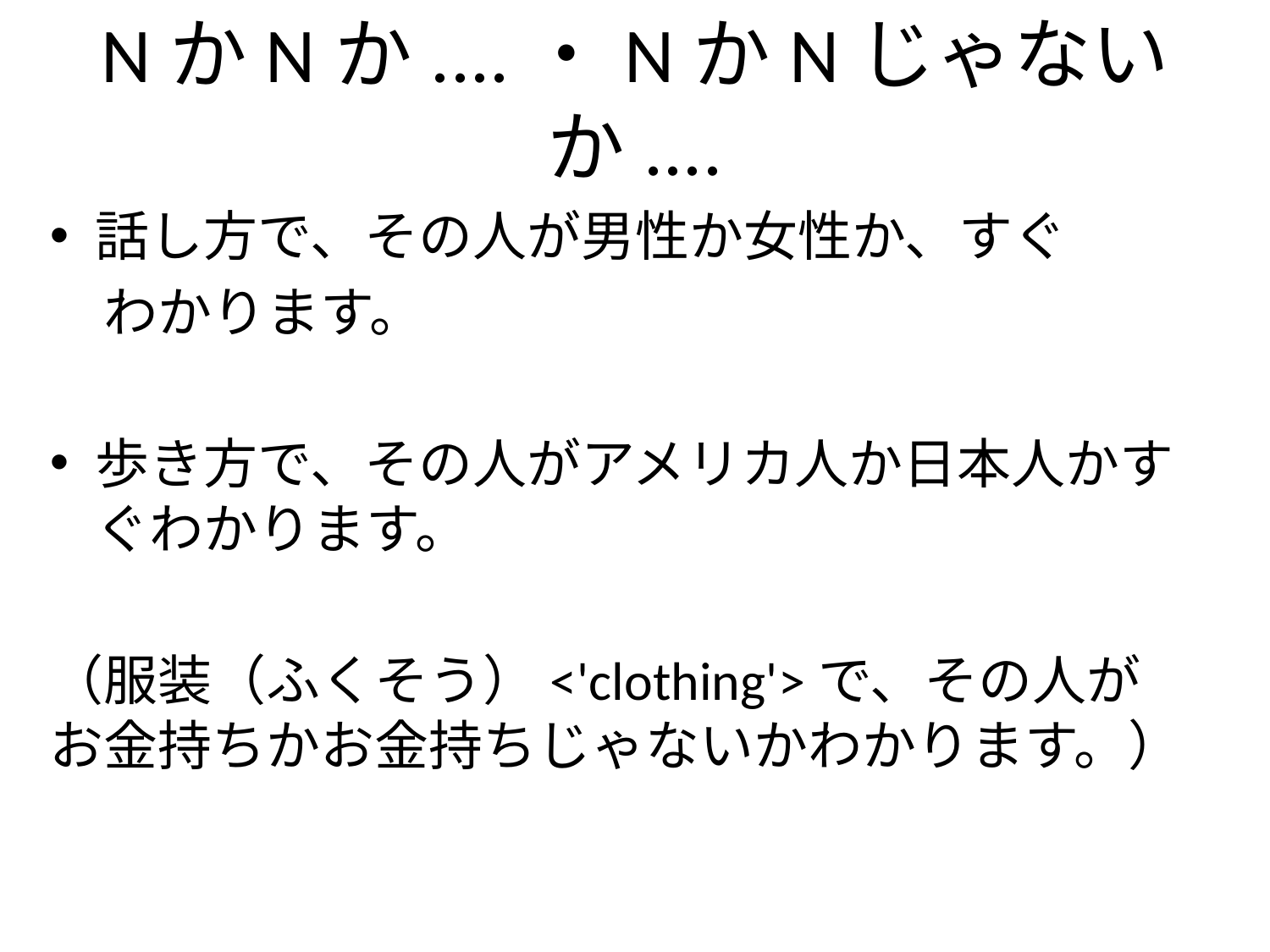

# NかNか....・NかNじゃないか....
話し方で、その人が男性か女性か、すぐ
　わかります。

歩き方で、その人がアメリカ人か日本人かすぐわかります。

（服装（ふくそう）<'clothing'>で、その人がお金持ちかお金持ちじゃないかわかります。）